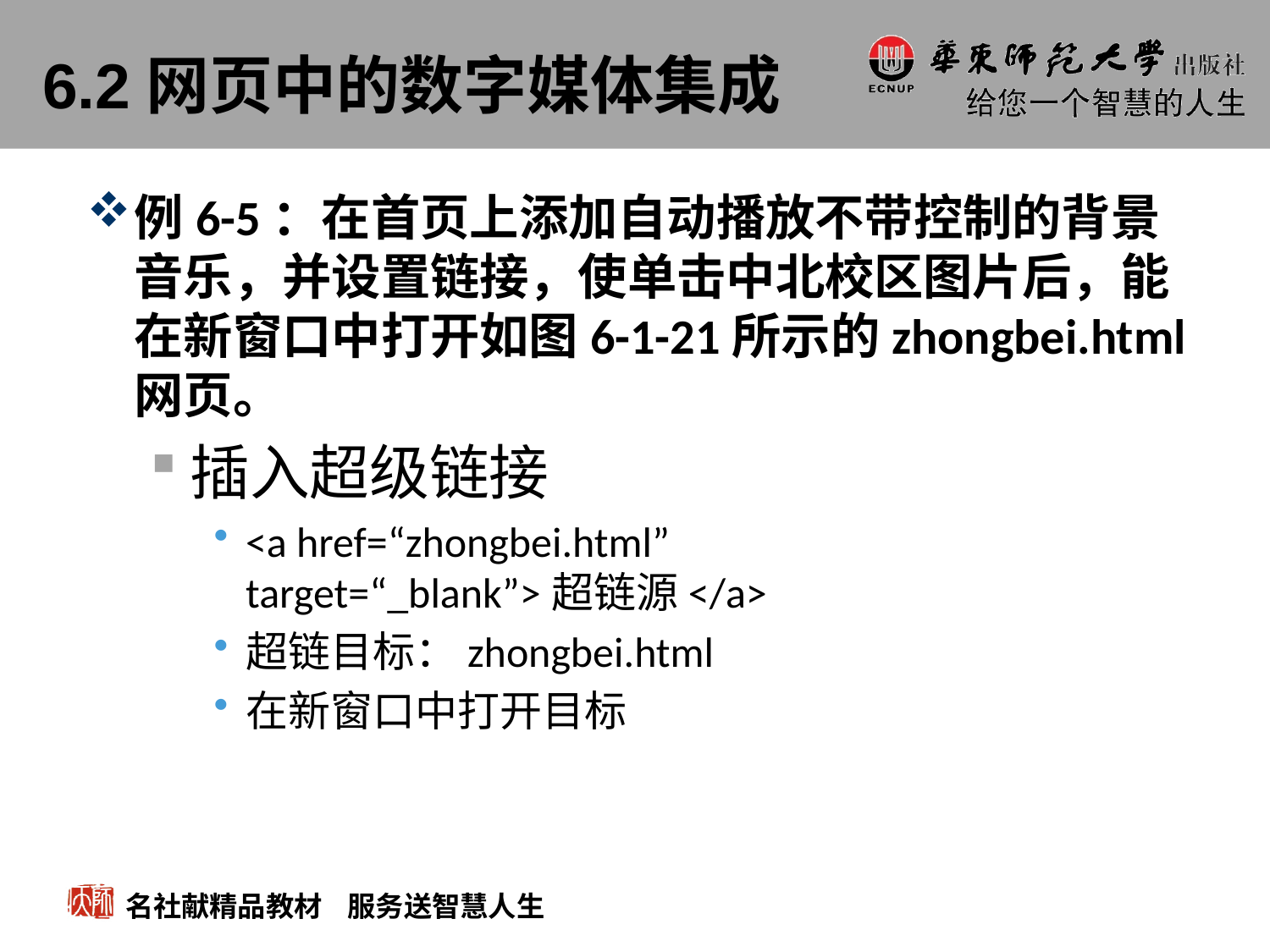

# 6.2网页中的数字媒体集成
例6-5：在首页上添加自动播放不带控制的背景音乐，并设置链接，使单击中北校区图片后，能在新窗口中打开如图6-1-21所示的zhongbei.html网页。
插入超级链接
<a href=“zhongbei.html” target=“_blank”>超链源</a>
超链目标：zhongbei.html
在新窗口中打开目标